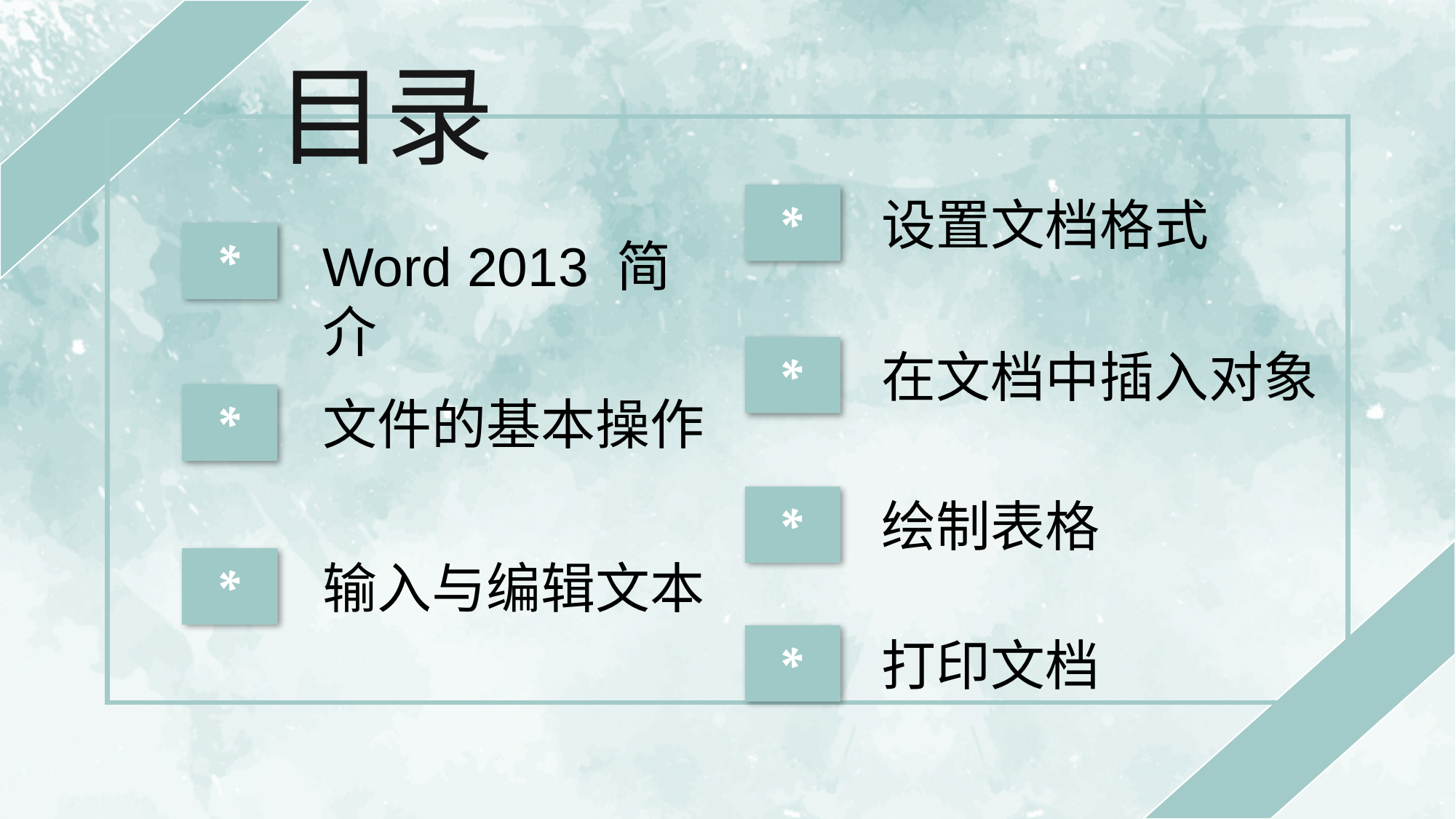

目录

*
设置文档格式
*
Word 2013 简介
*
在文档中插入对象
文件的基本操作
*
*
绘制表格
输入与编辑文本
*
*
打印文档